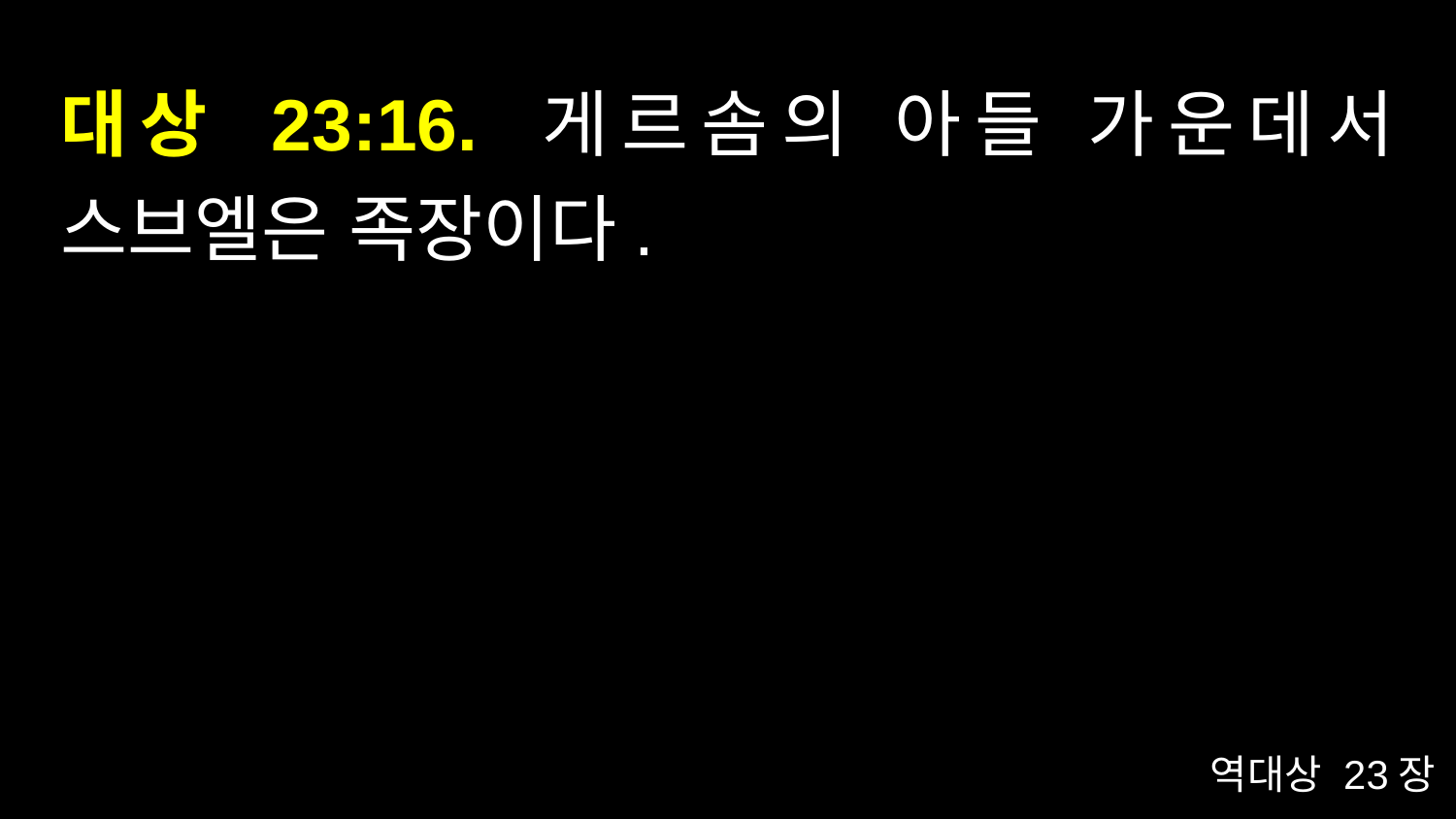

# 대상 23:16. 게르솜의 아들 가운데서 스브엘은 족장이다.
역대상 23장